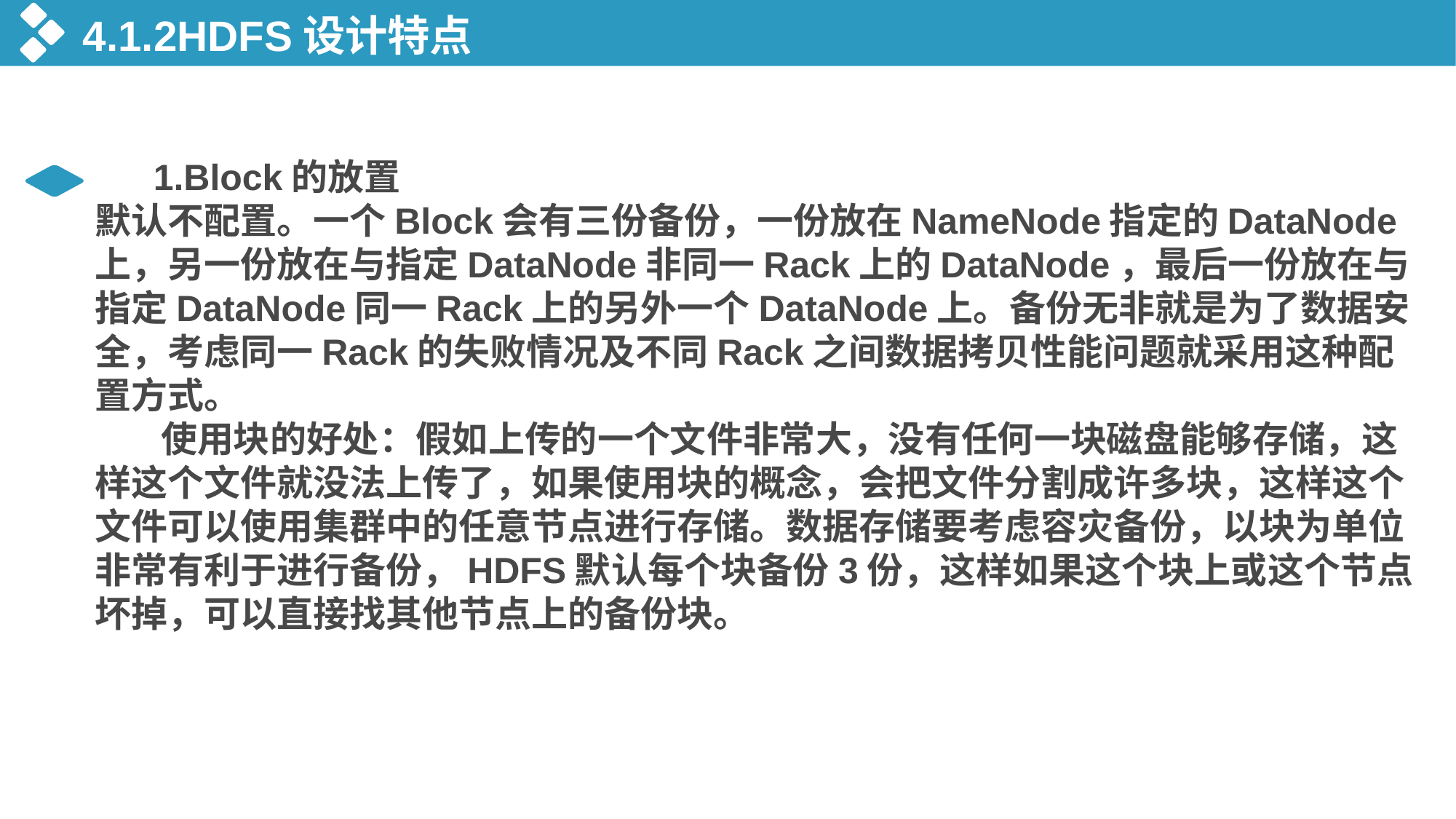

4.1.2HDFS设计特点
       1.Block的放置
默认不配置。一个Block会有三份备份，一份放在NameNode指定的DataNode上，另一份放在与指定DataNode非同一Rack上的DataNode，最后一份放在与指定DataNode同一Rack上的另外一个DataNode上。备份无非就是为了数据安全，考虑同一Rack的失败情况及不同Rack之间数据拷贝性能问题就采用这种配置方式。
       使用块的好处：假如上传的一个文件非常大，没有任何一块磁盘能够存储，这样这个文件就没法上传了，如果使用块的概念，会把文件分割成许多块，这样这个文件可以使用集群中的任意节点进行存储。数据存储要考虑容灾备份，以块为单位非常有利于进行备份，HDFS默认每个块备份3份，这样如果这个块上或这个节点坏掉，可以直接找其他节点上的备份块。